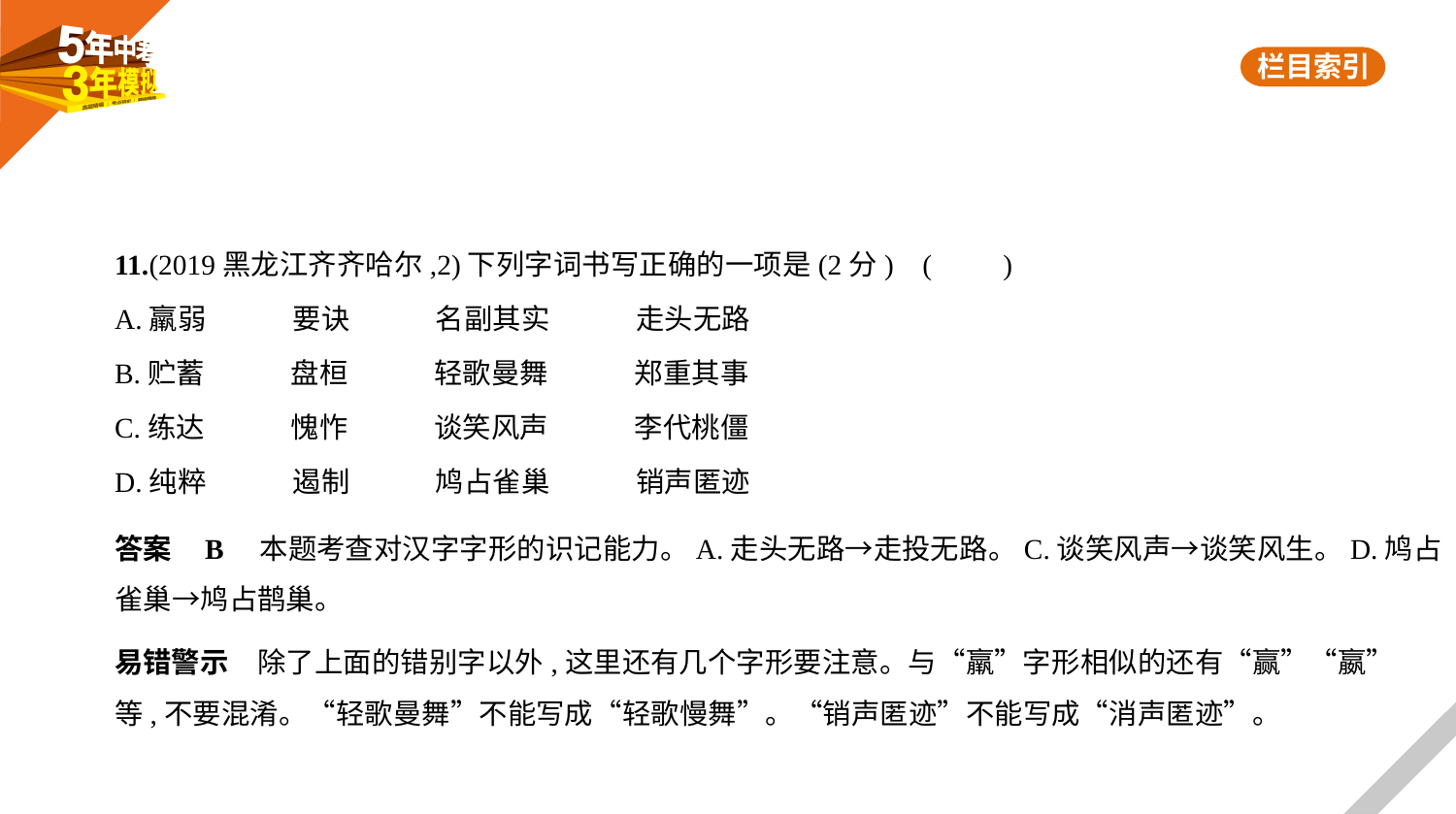

11.(2019黑龙江齐齐哈尔,2)下列字词书写正确的一项是(2分) (　　)
A.羸弱　　　要诀　　　名副其实　　　走头无路
B.贮蓄　　　盘桓　　　轻歌曼舞　　　郑重其事
C.练达　　　愧怍　　　谈笑风声　　　李代桃僵
D.纯粹　　　遏制　　　鸠占雀巢　　　销声匿迹
答案    B　本题考查对汉字字形的识记能力。A.走头无路→走投无路。C.谈笑风声→谈笑风生。D.鸠占
雀巢→鸠占鹊巢。
易错警示　除了上面的错别字以外,这里还有几个字形要注意。与“羸”字形相似的还有“赢”“嬴”
等,不要混淆。“轻歌曼舞”不能写成“轻歌慢舞”。“销声匿迹”不能写成“消声匿迹”。